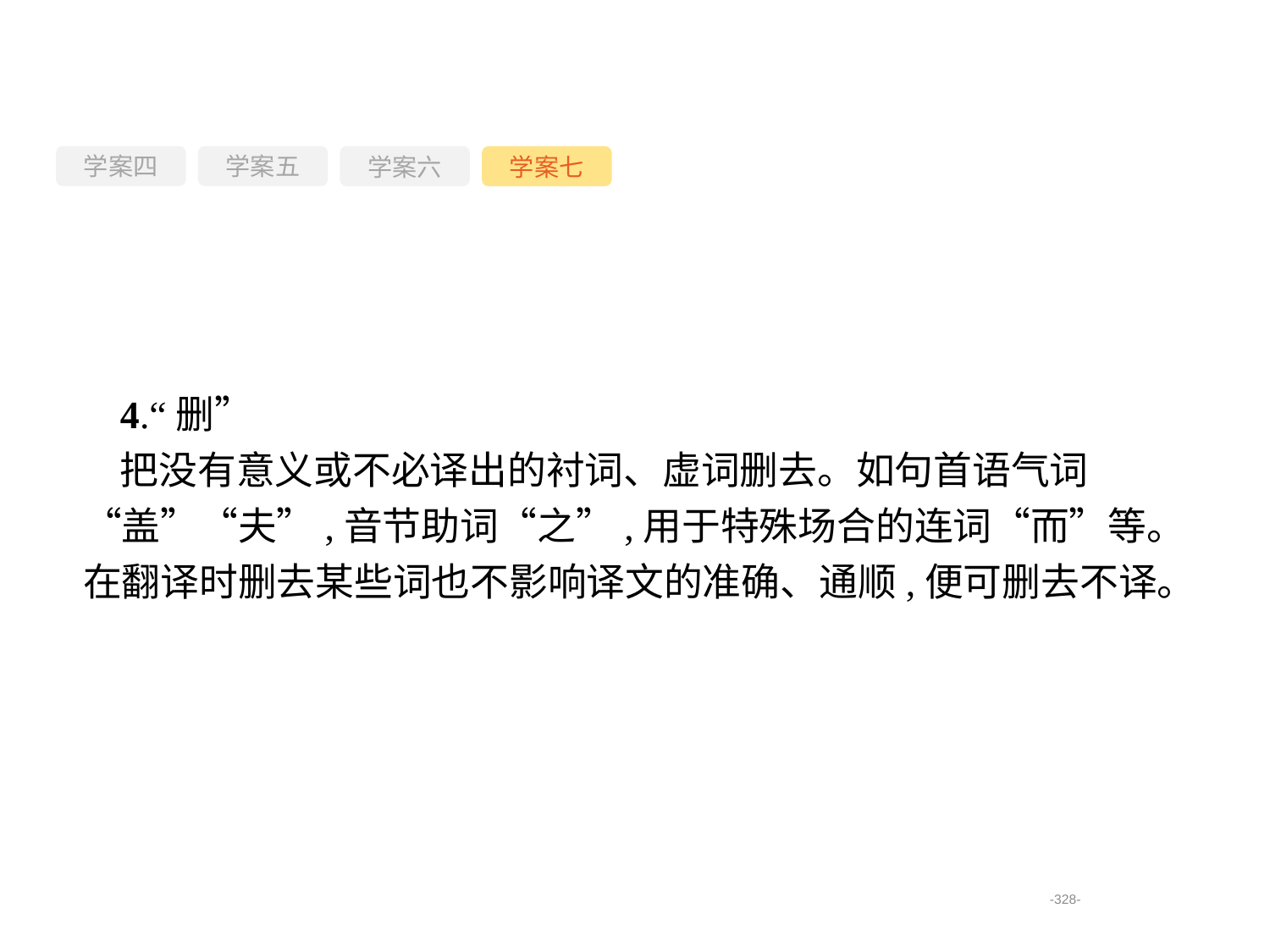

学案四
学案六
学案七
学案五
4.“删”
把没有意义或不必译出的衬词、虚词删去。如句首语气词“盖”“夫”,音节助词“之”,用于特殊场合的连词“而”等。在翻译时删去某些词也不影响译文的准确、通顺,便可删去不译。
-328-